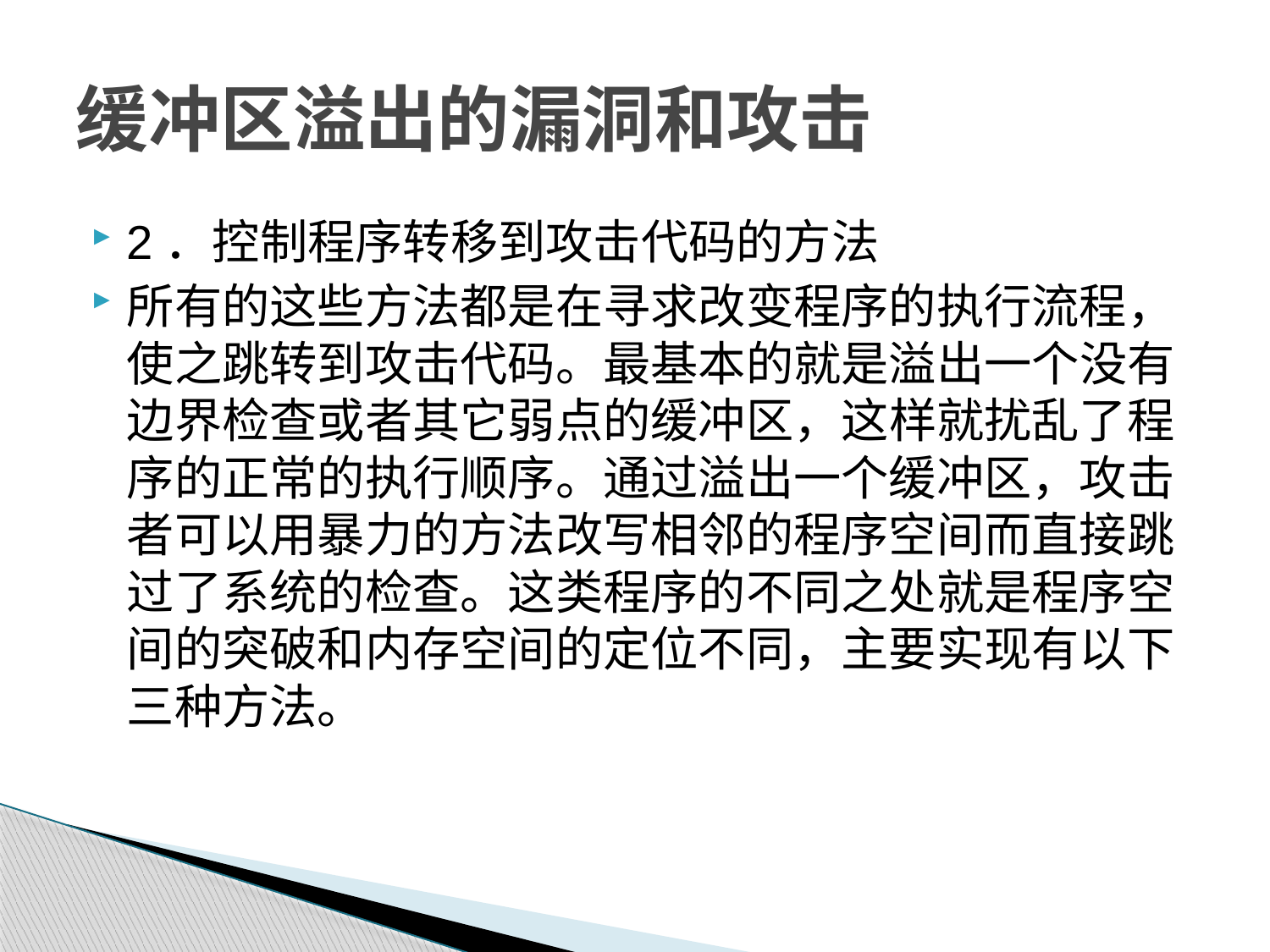

# 缓冲区溢出的漏洞和攻击
2．控制程序转移到攻击代码的方法
所有的这些方法都是在寻求改变程序的执行流程，使之跳转到攻击代码。最基本的就是溢出一个没有边界检查或者其它弱点的缓冲区，这样就扰乱了程序的正常的执行顺序。通过溢出一个缓冲区，攻击者可以用暴力的方法改写相邻的程序空间而直接跳过了系统的检查。这类程序的不同之处就是程序空间的突破和内存空间的定位不同，主要实现有以下三种方法。